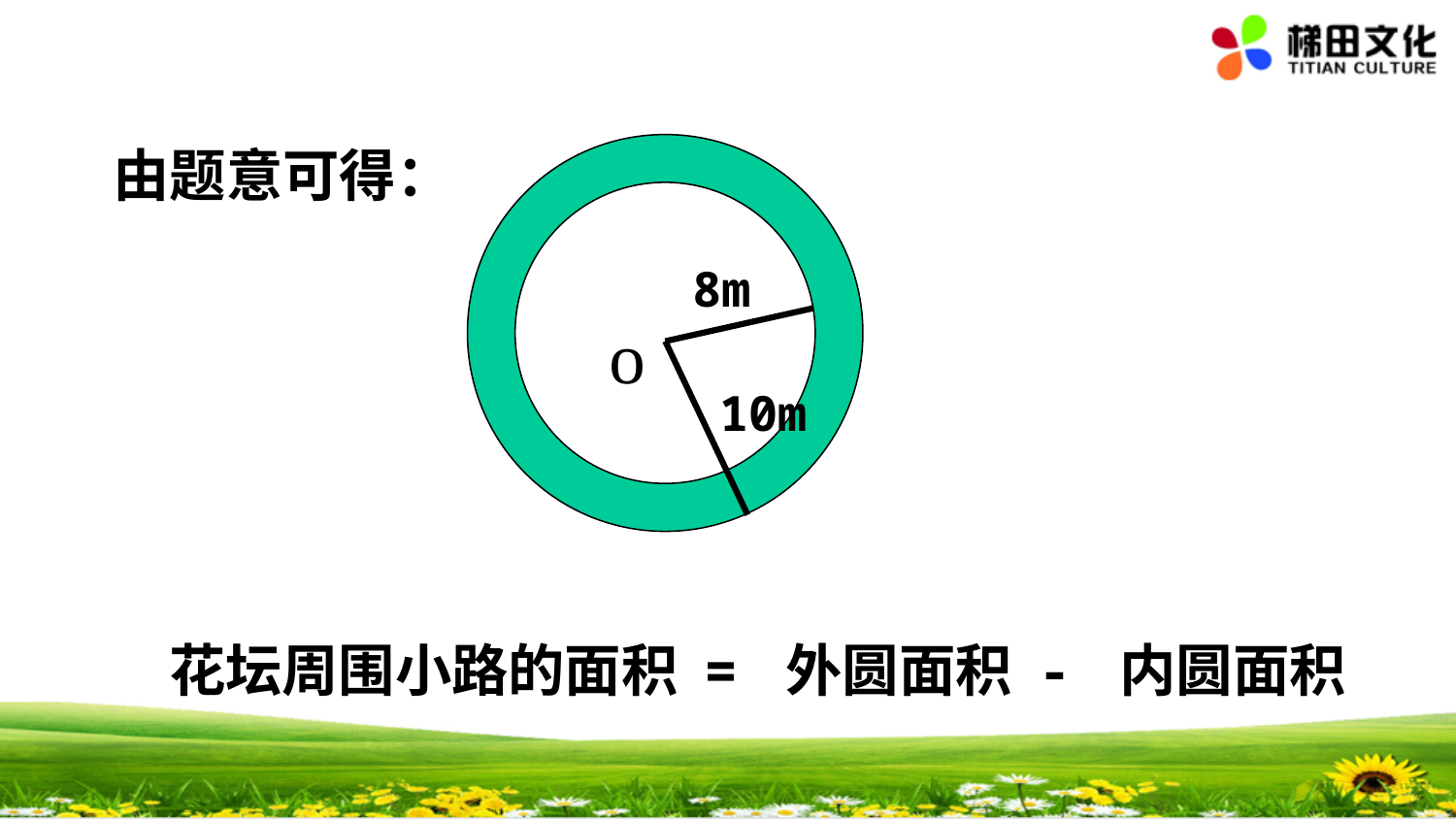

由题意可得：

8m
o

10m
花坛周围小路的面积 = 外圆面积 - 内圆面积